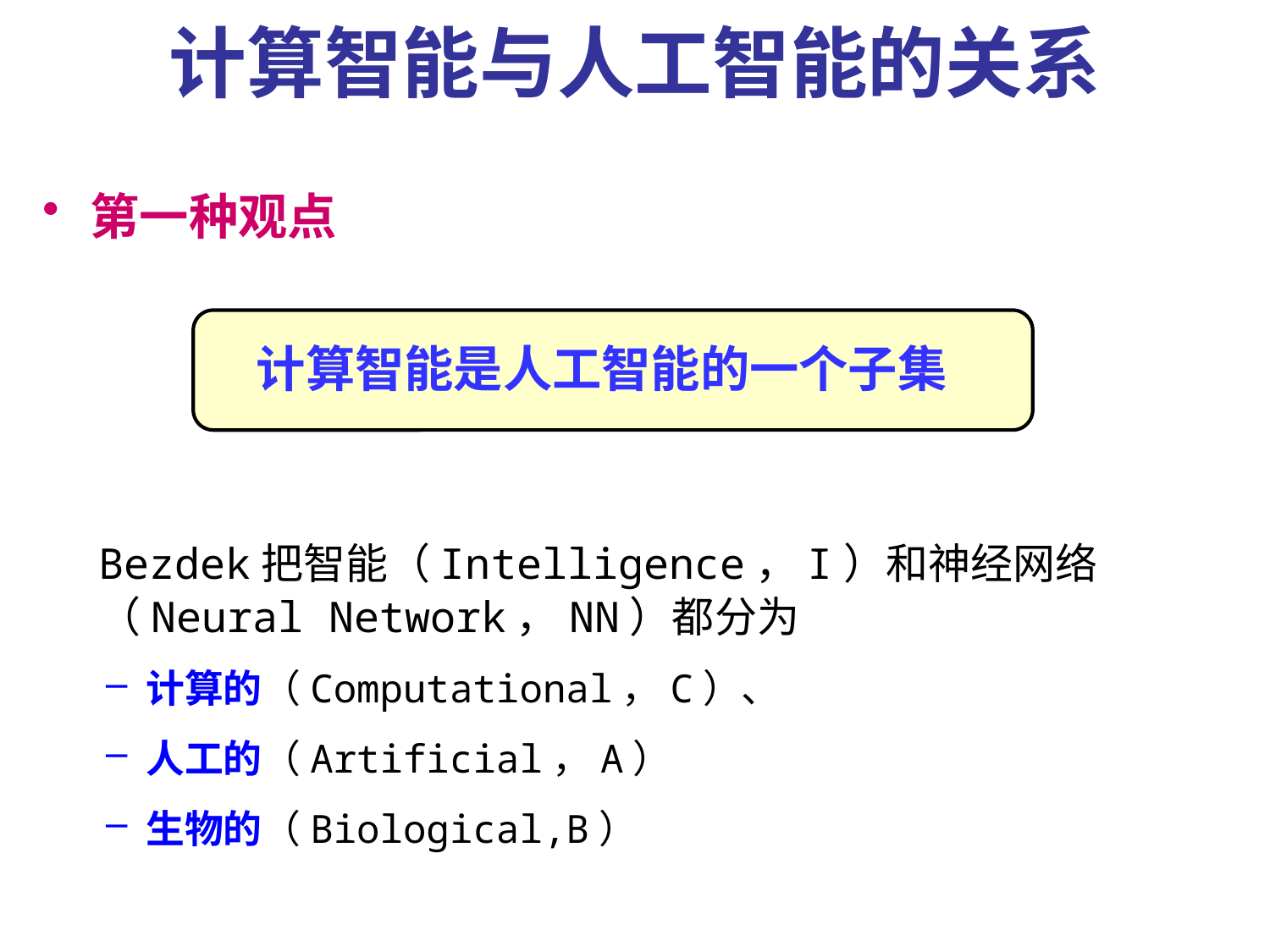

# 计算智能与人工智能的关系
第一种观点

Bezdek把智能（Intelligence，I）和神经网络（Neural Network，NN）都分为
计算的（Computational，C）、
人工的（Artificial，A）
生物的（Biological,B）

计算智能是人工智能的一个子集